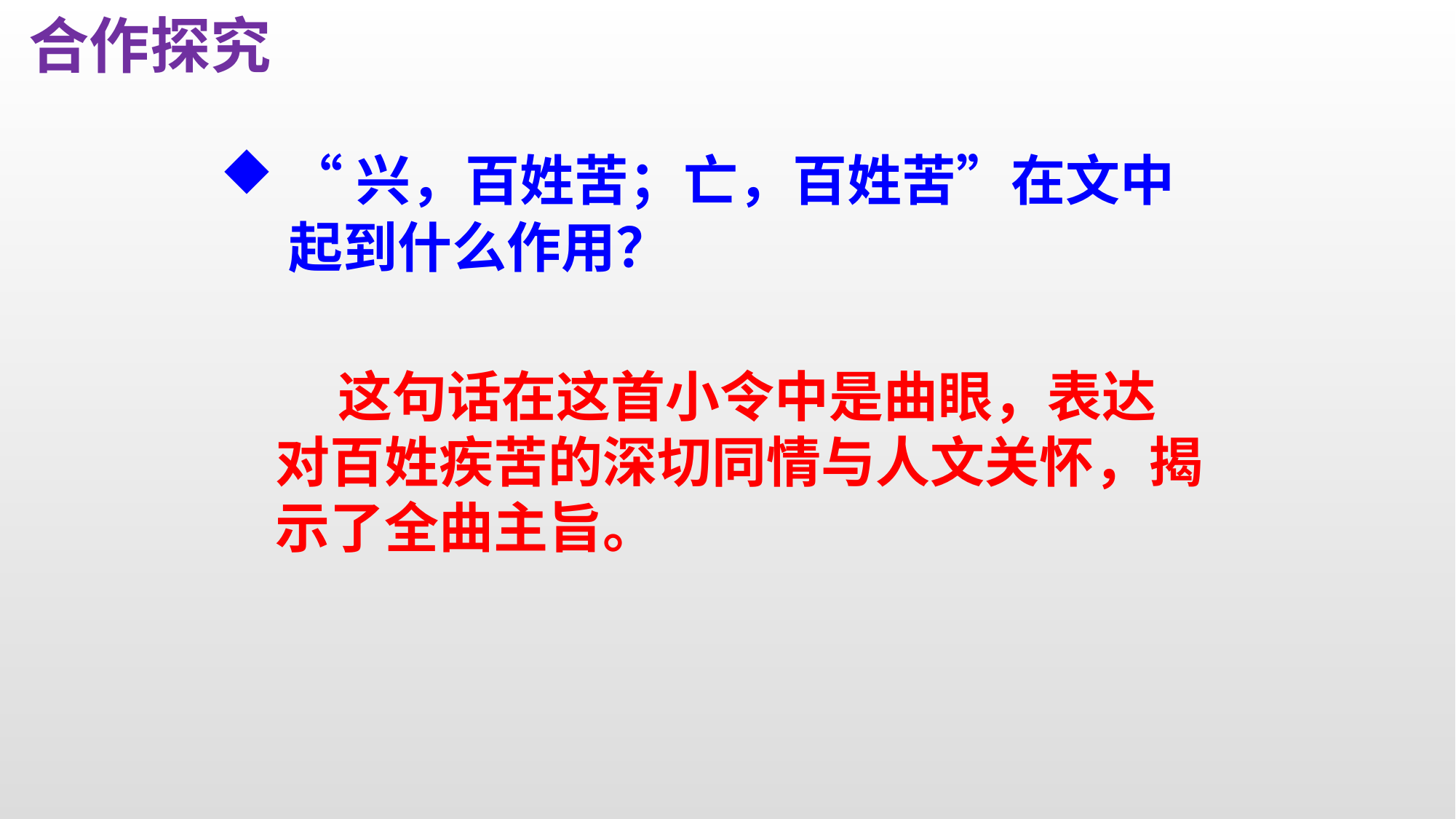

合作探究
“兴，百姓苦；亡，百姓苦”在文中起到什么作用？
    这句话在这首小令中是曲眼，表达对百姓疾苦的深切同情与人文关怀，揭示了全曲主旨。